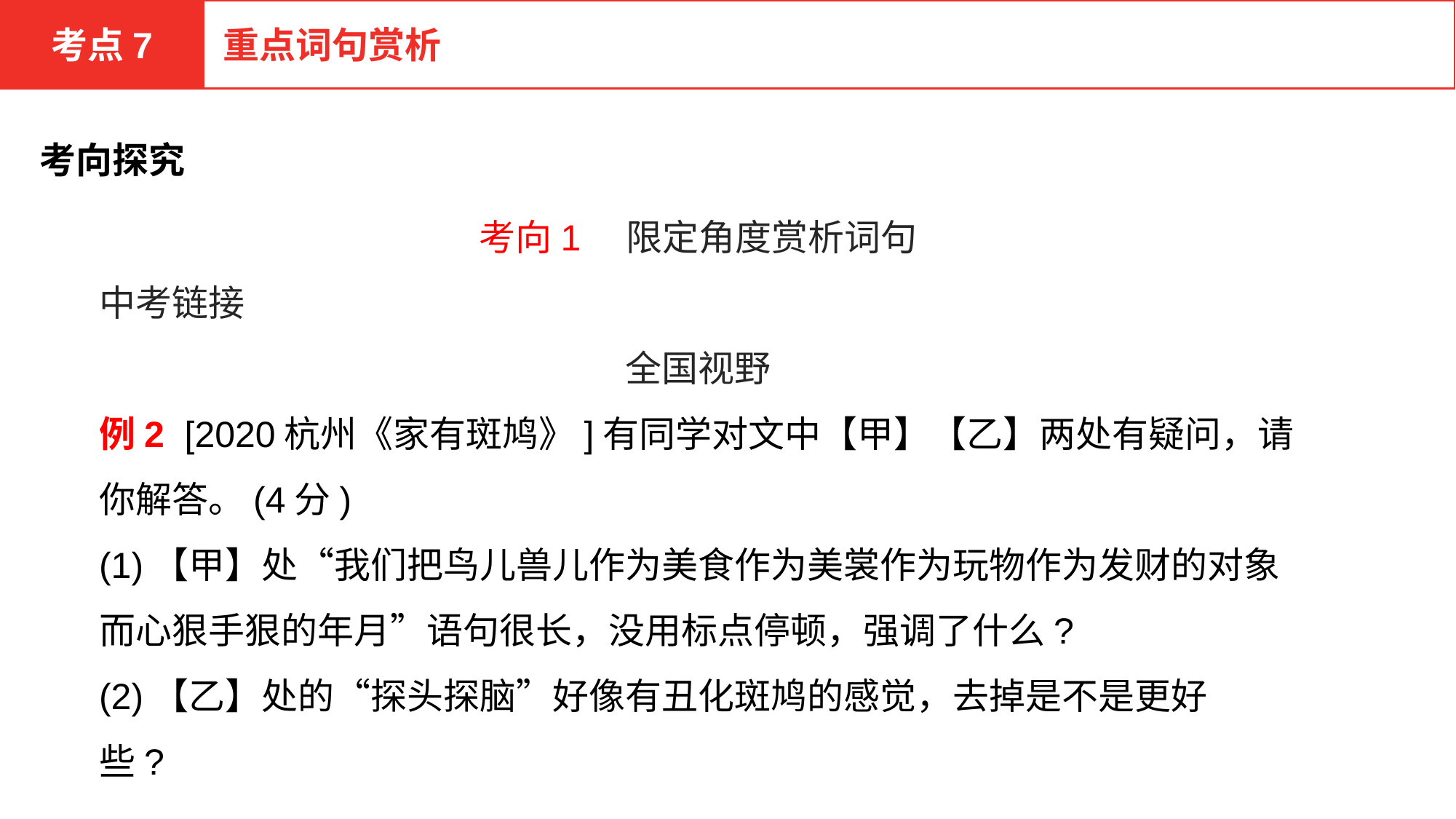

考点7
重点词句赏析
考向探究
考向1　限定角度赏析词句
中考链接
全国视野
例2  [2020杭州《家有斑鸠》]有同学对文中【甲】【乙】两处有疑问，请你解答。(4分)
(1)【甲】处“我们把鸟儿兽儿作为美食作为美裳作为玩物作为发财的对象而心狠手狠的年月”语句很长，没用标点停顿，强调了什么?
(2)【乙】处的“探头探脑”好像有丑化斑鸠的感觉，去掉是不是更好些?